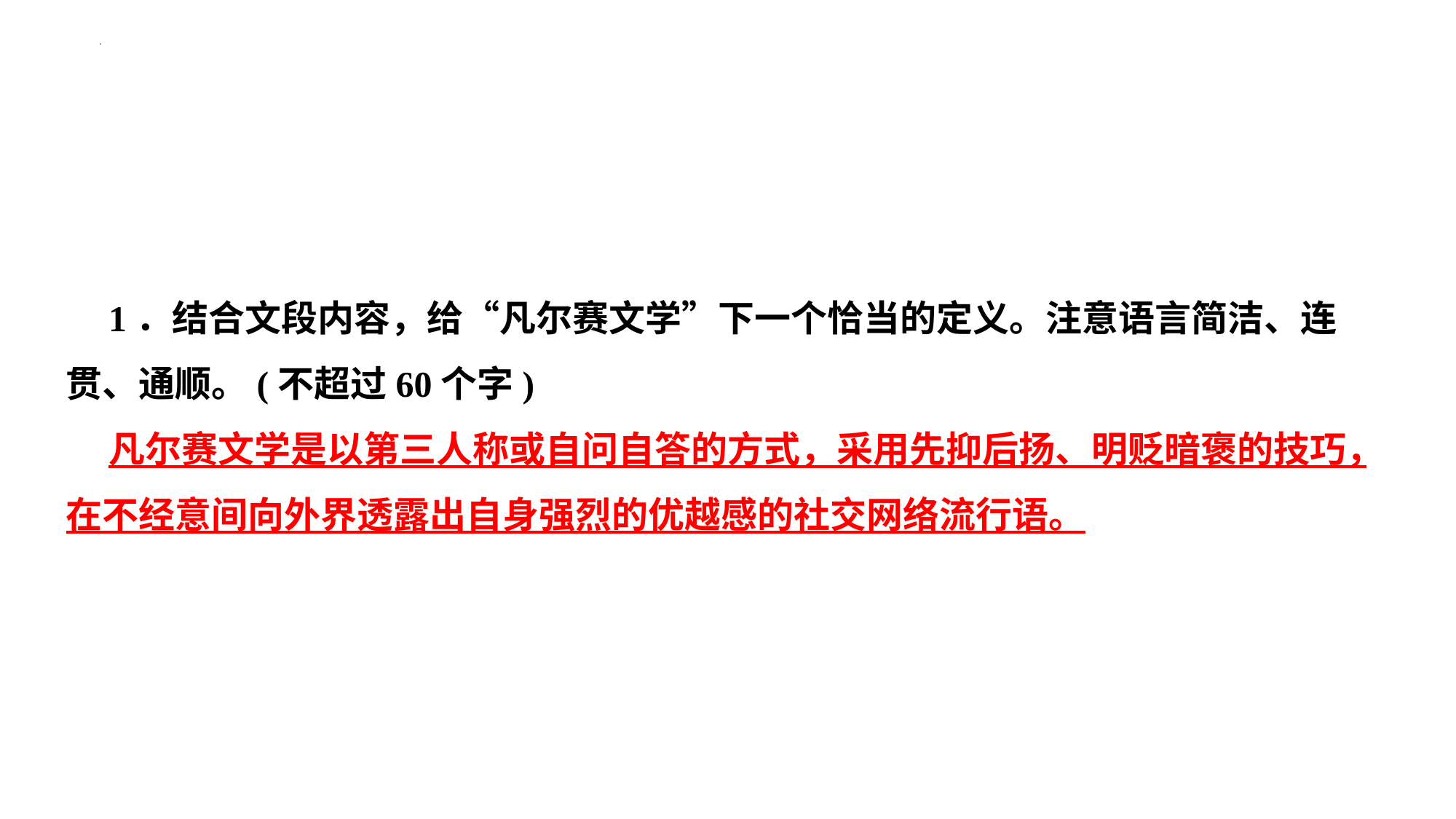

1．结合文段内容，给“凡尔赛文学”下一个恰当的定义。注意语言简洁、连贯、通顺。(不超过60个字)
凡尔赛文学是以第三人称或自问自答的方式，采用先抑后扬、明贬暗褒的技巧，在不经意间向外界透露出自身强烈的优越感的社交网络流行语。